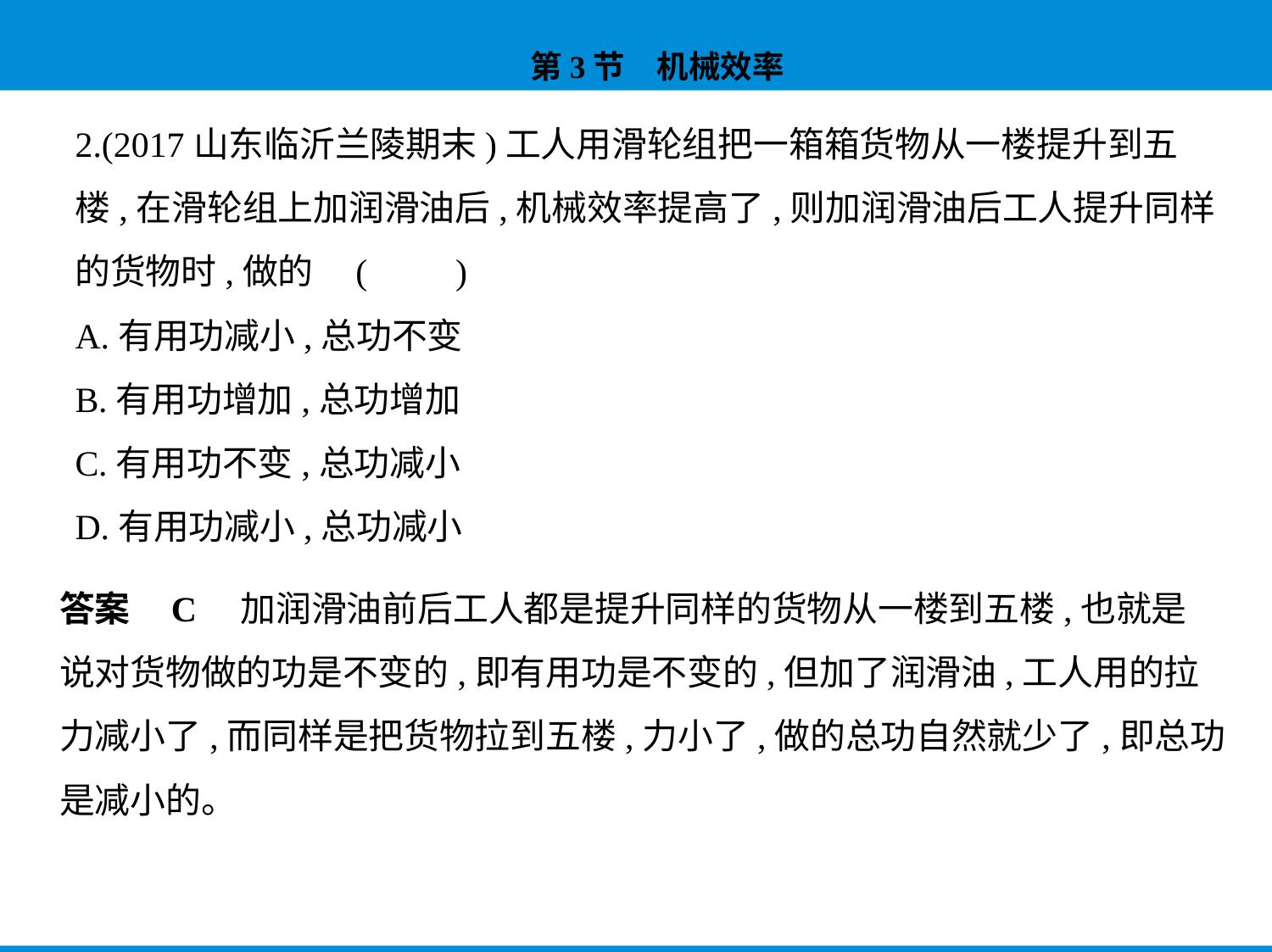

2.(2017山东临沂兰陵期末)工人用滑轮组把一箱箱货物从一楼提升到五
楼,在滑轮组上加润滑油后,机械效率提高了,则加润滑油后工人提升同样
的货物时,做的 (　　)
A.有用功减小,总功不变
B.有用功增加,总功增加
C.有用功不变,总功减小
D.有用功减小,总功减小
答案    C　加润滑油前后工人都是提升同样的货物从一楼到五楼,也就是
说对货物做的功是不变的,即有用功是不变的,但加了润滑油,工人用的拉
力减小了,而同样是把货物拉到五楼,力小了,做的总功自然就少了,即总功
是减小的。